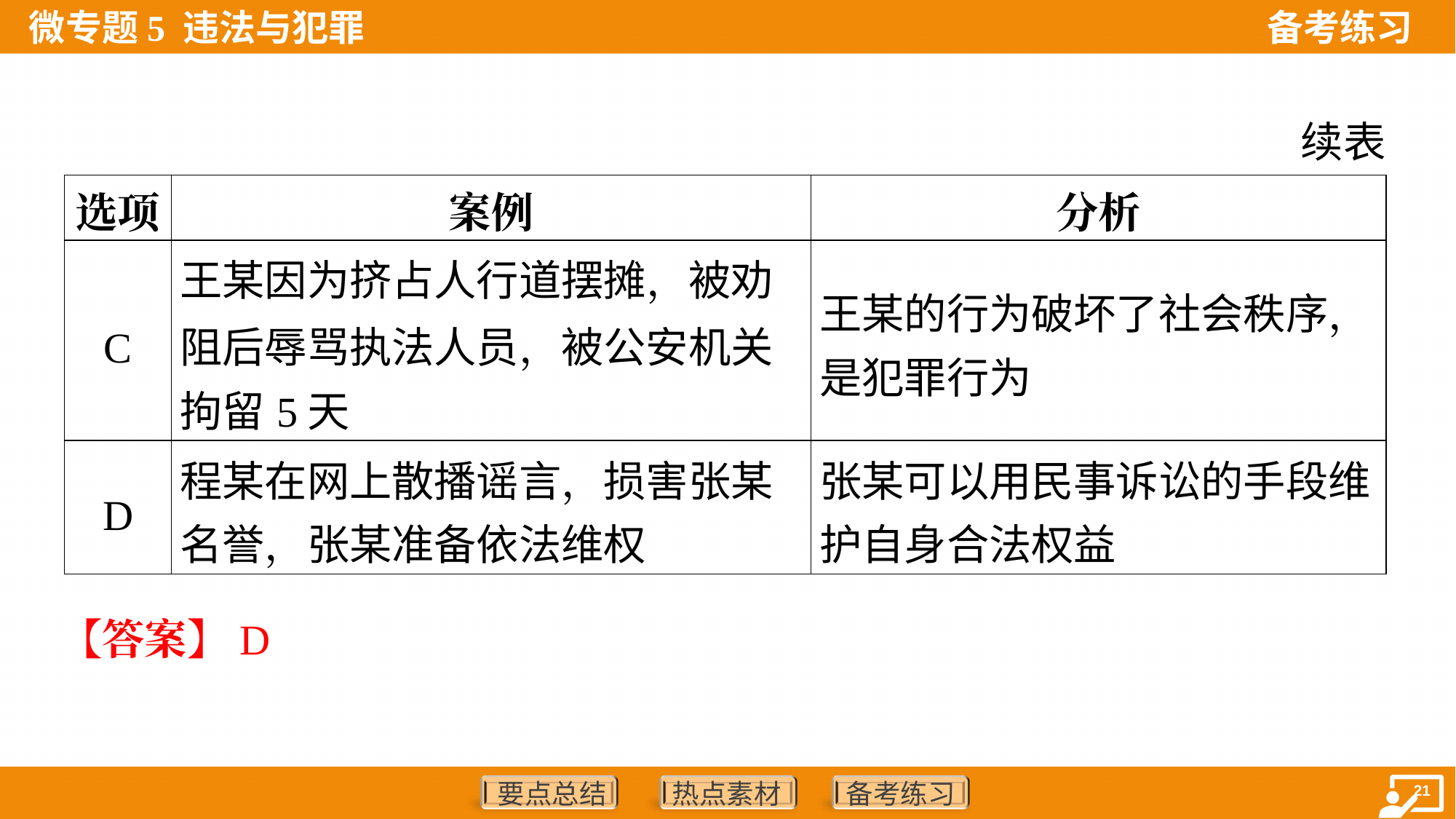

续表
| 选项 | 案例 | 分析 |
| --- | --- | --- |
| C | 王某因为挤占人行道摆摊，被劝 阻后辱骂执法人员，被公安机关 拘留5天 | 王某的行为破坏了社会秩序， 是犯罪行为 |
| D | 程某在网上散播谣言，损害张某 名誉，张某准备依法维权 | 张某可以用民事诉讼的手段维 护自身合法权益 |
【答案】D